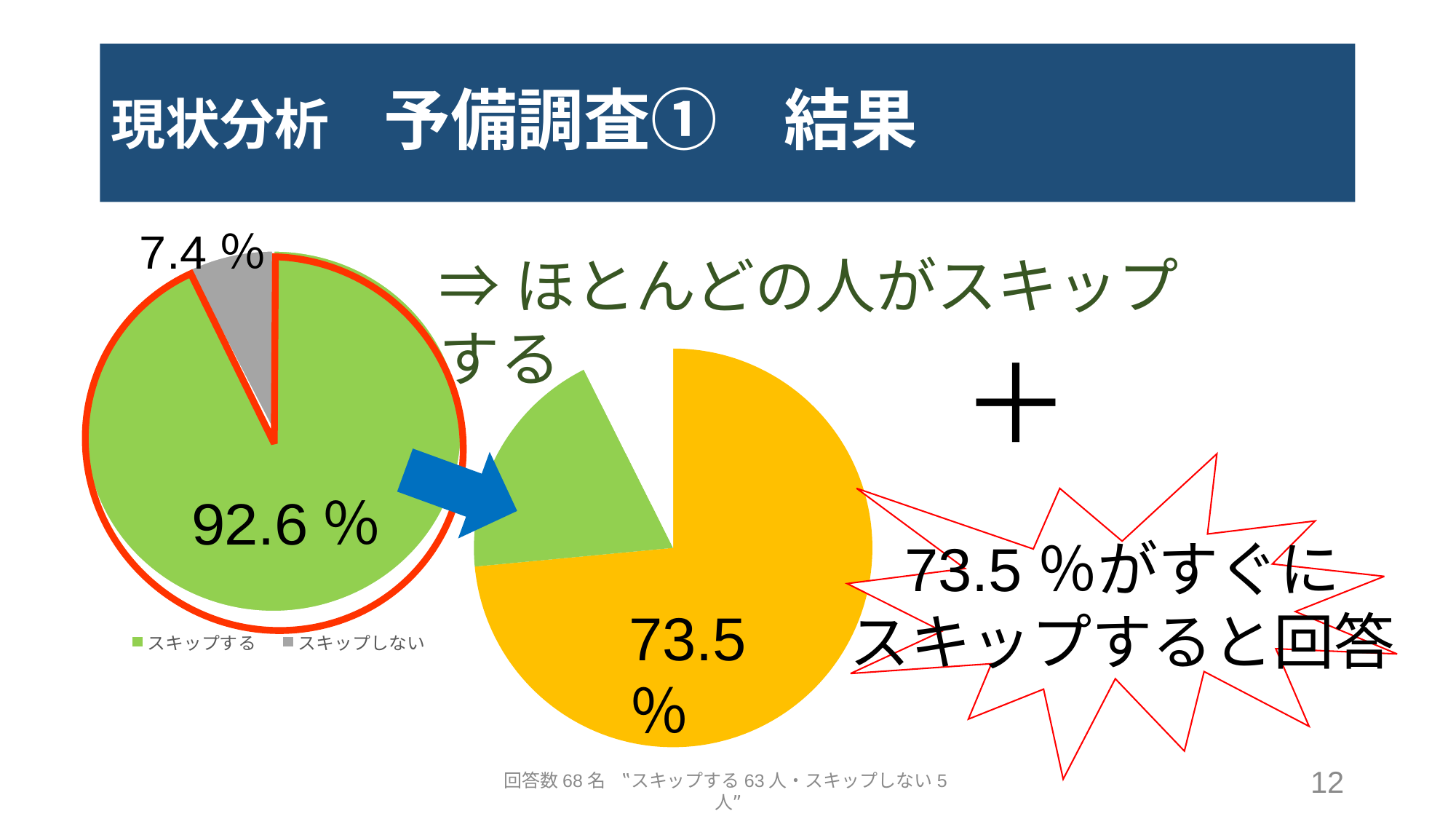

# 現状分析　予備調査①　結果

### Chart

| Category | 列1 |
|---|---|
| スキップする | 63.0 |
| スキップしない | 5.0 |
⇒ほとんどの人がスキップする

＋

### Chart

| Category | 人数 |
|---|---|
| すぐにスキップする | 73.5 |
| スキップする | 19.1 |
| スキップしない | 7.4 |

73.5％がすぐに
スキップすると回答
73.5％
12
回答数68名　“スキップする63人・スキップしない5人”